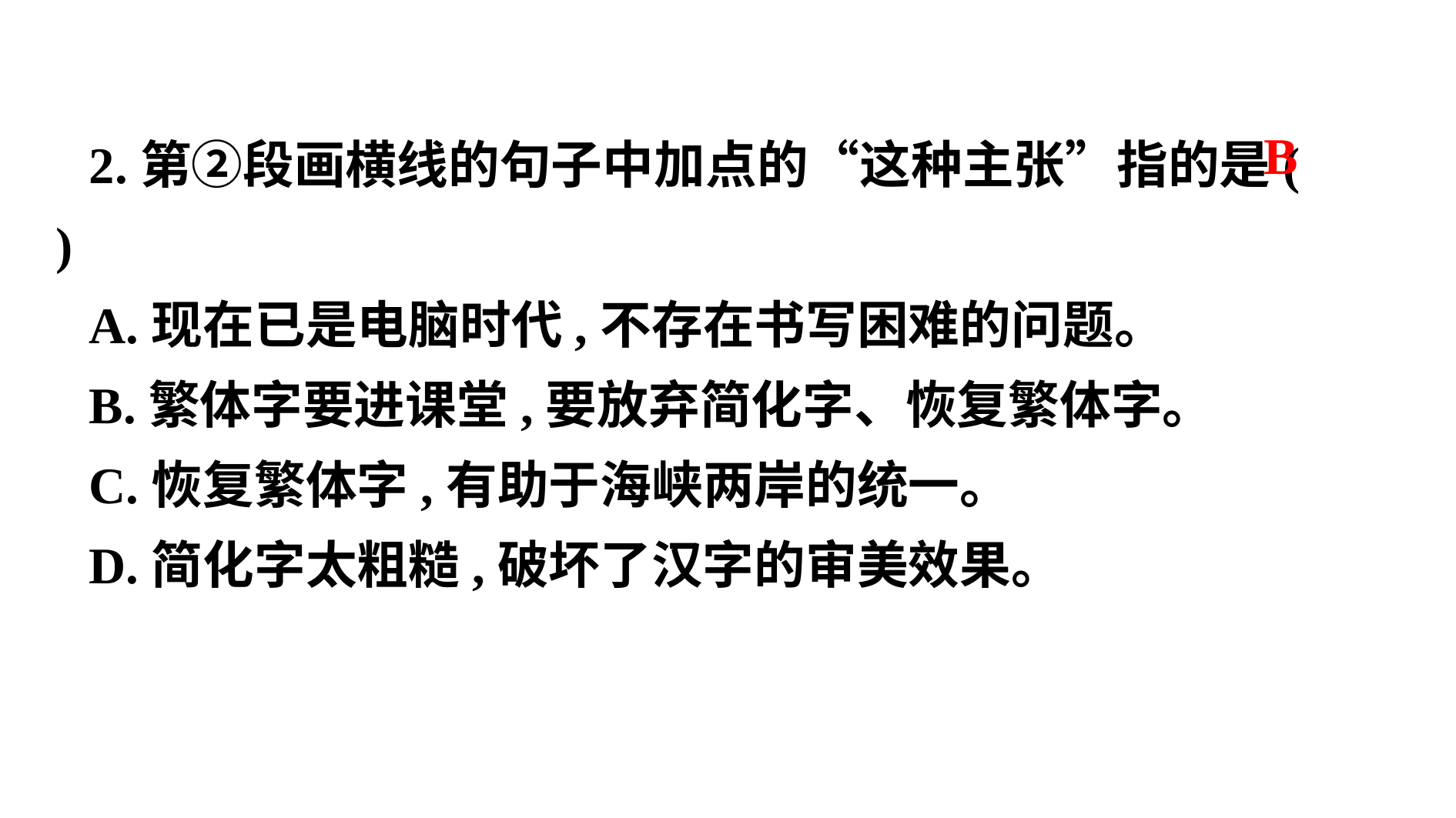

2.第②段画横线的句子中加点的“这种主张”指的是(        )
A.现在已是电脑时代,不存在书写困难的问题。
B.繁体字要进课堂,要放弃简化字、恢复繁体字。
C.恢复繁体字,有助于海峡两岸的统一。
D.简化字太粗糙,破坏了汉字的审美效果。
   B